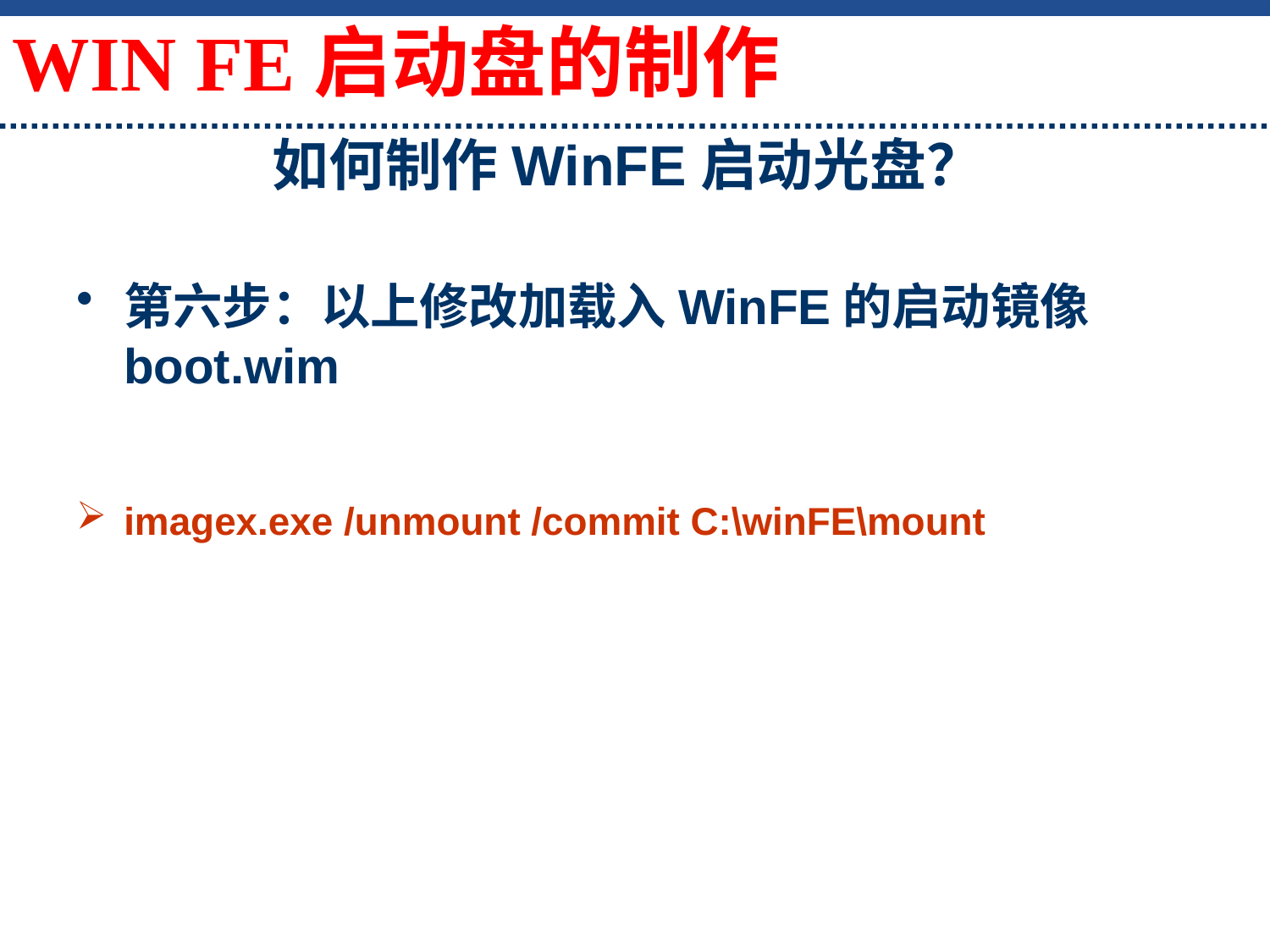

如何制作WinFE启动光盘？
WIN FE启动盘的制作
第六步：以上修改加载入WinFE的启动镜像boot.wim

imagex.exe /unmount /commit C:\winFE\mount